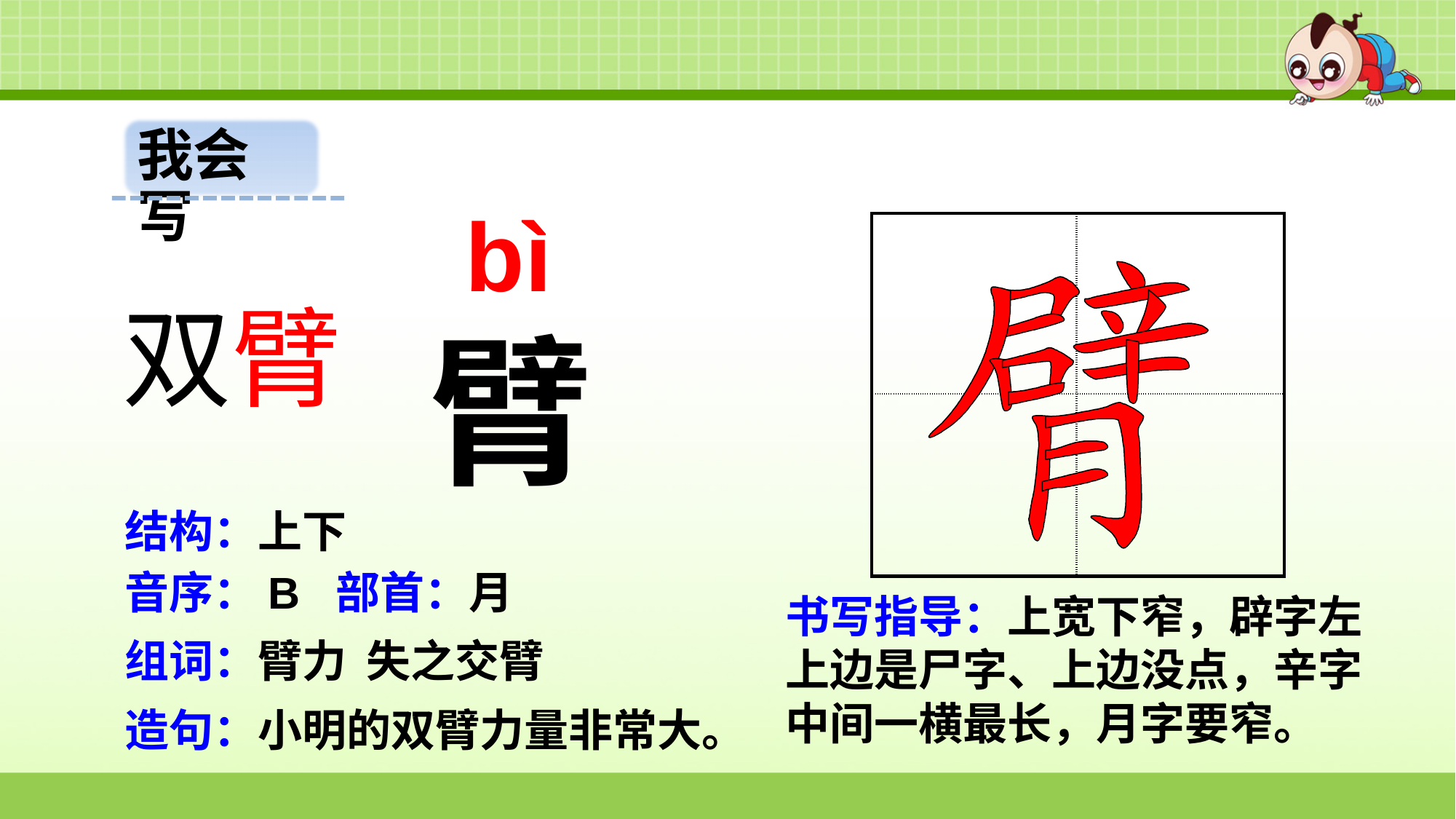

我会写

bì
|  |  |
| --- | --- |
|  |  |

双臂

臂

结构：上下
音序：B  部首：月
书写指导：上宽下窄，辟字左上边是尸字、上边没点，辛字中间一横最长，月字要窄。
组词：臂力  失之交臂
造句：小明的双臂力量非常大。